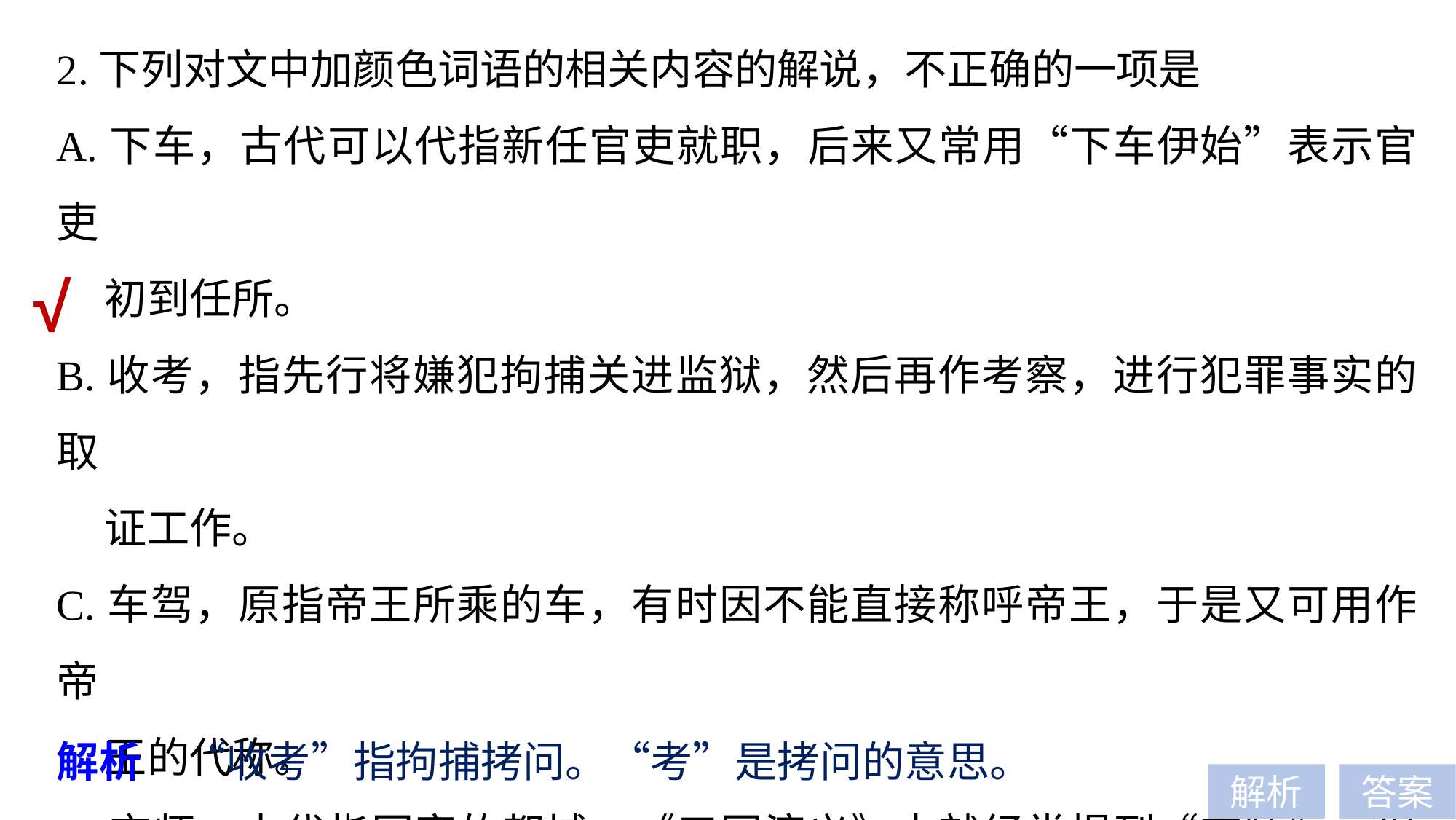

2.下列对文中加颜色词语的相关内容的解说，不正确的一项是
A.下车，古代可以代指新任官吏就职，后来又常用“下车伊始”表示官吏
    初到任所。
B.收考，指先行将嫌犯拘捕关进监狱，然后再作考察，进行犯罪事实的取
    证工作。
C.车驾，原指帝王所乘的车，有时因不能直接称呼帝王，于是又可用作帝
    王的代称。
D.京师，古代指国家的都城，《三国演义》中就经常提到“京师”，现代
    泛指首都。
√
解析　“收考”指拘捕拷问。“考”是拷问的意思。
解析
答案